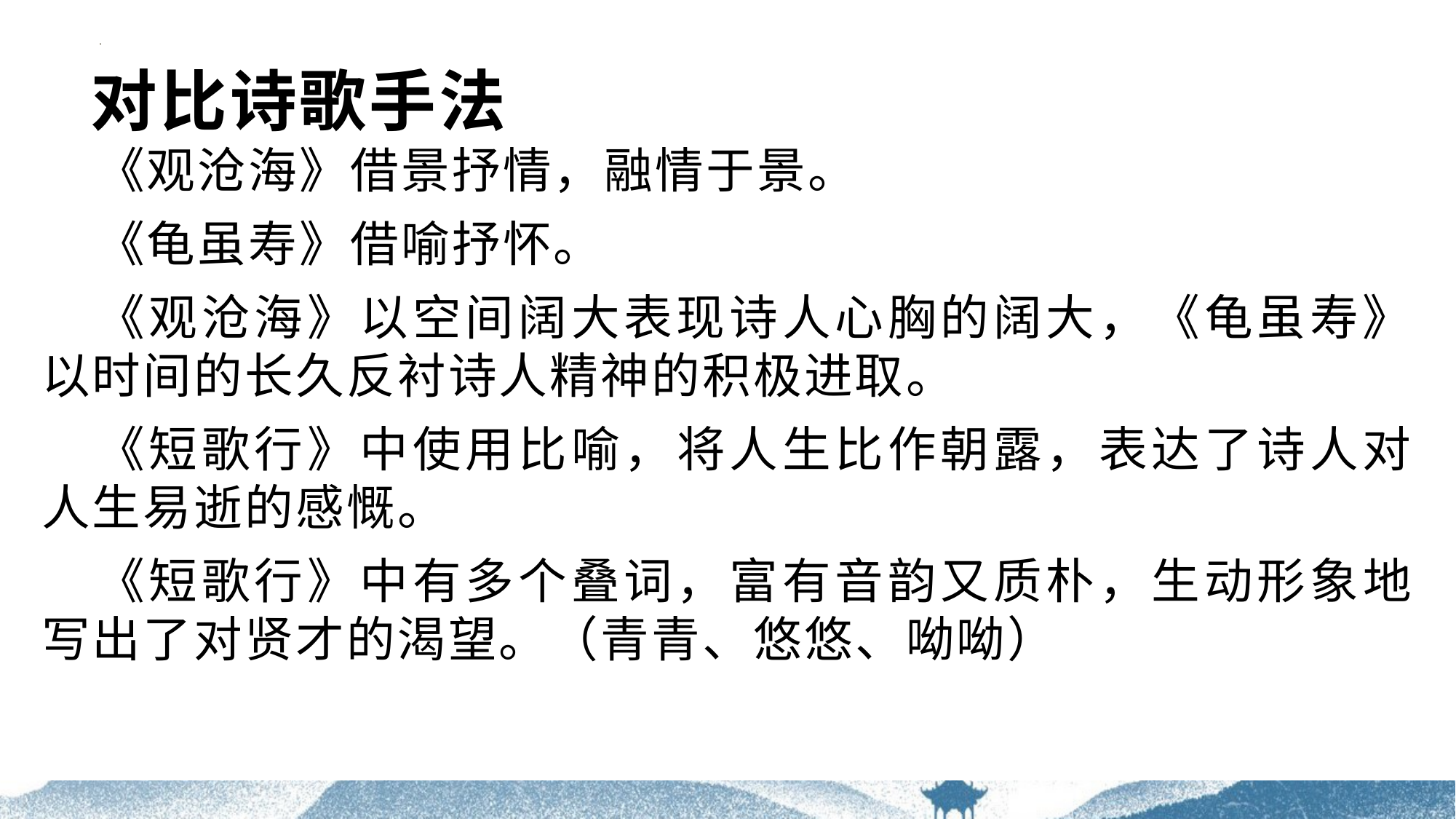

# 对比诗歌手法
《观沧海》借景抒情，融情于景。
《龟虽寿》借喻抒怀。
《观沧海》以空间阔大表现诗人心胸的阔大，《龟虽寿》以时间的长久反衬诗人精神的积极进取。
《短歌行》中使用比喻，将人生比作朝露，表达了诗人对人生易逝的感慨。
《短歌行》中有多个叠词，富有音韵又质朴，生动形象地写出了对贤才的渴望。（青青、悠悠、呦呦）